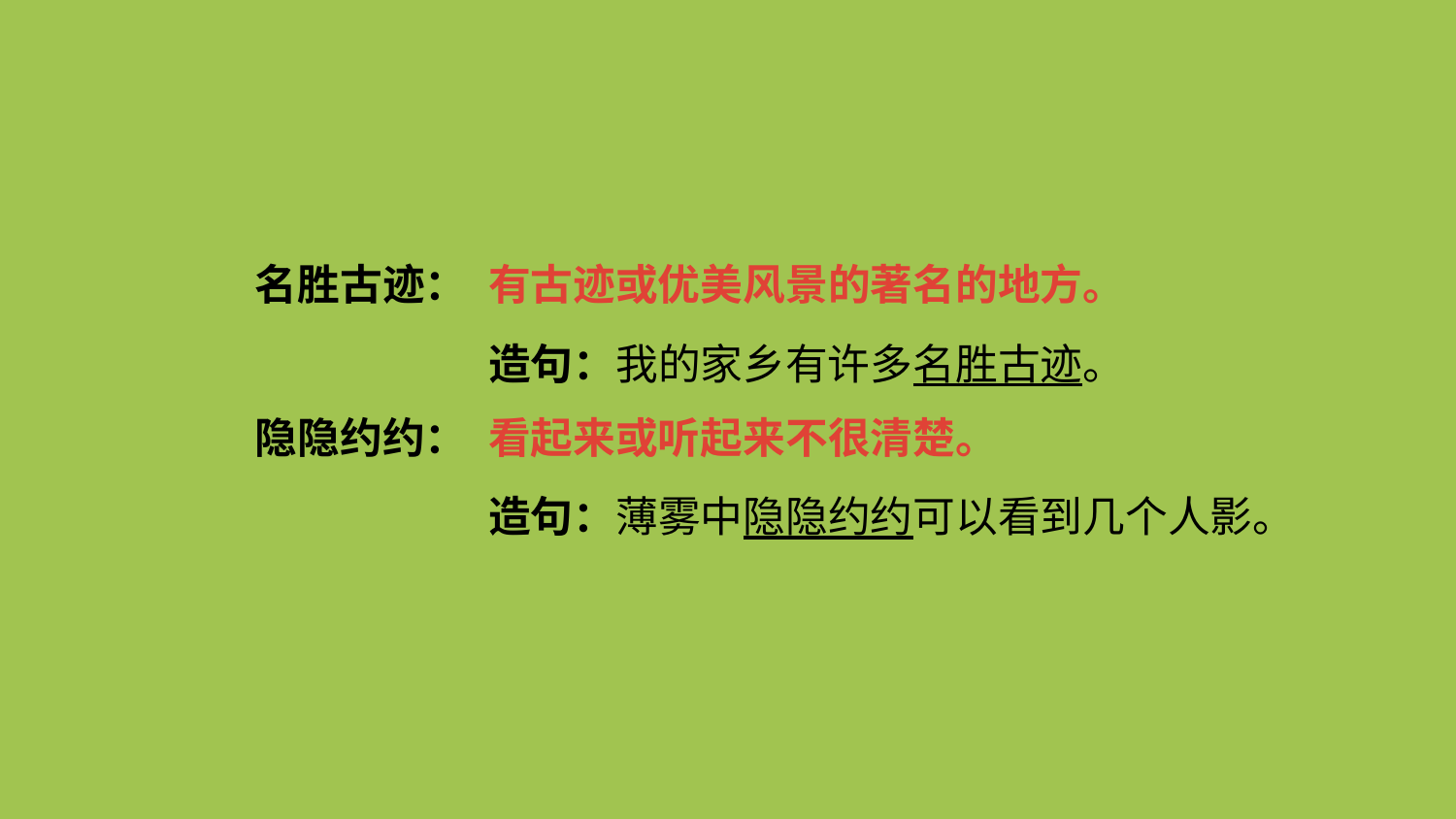

有古迹或优美风景的著名的地方。

看起来或听起来不很清楚。

名胜古迹：

隐隐约约：

造句：我的家乡有许多名胜古迹。

造句：薄雾中隐隐约约可以看到几个人影。